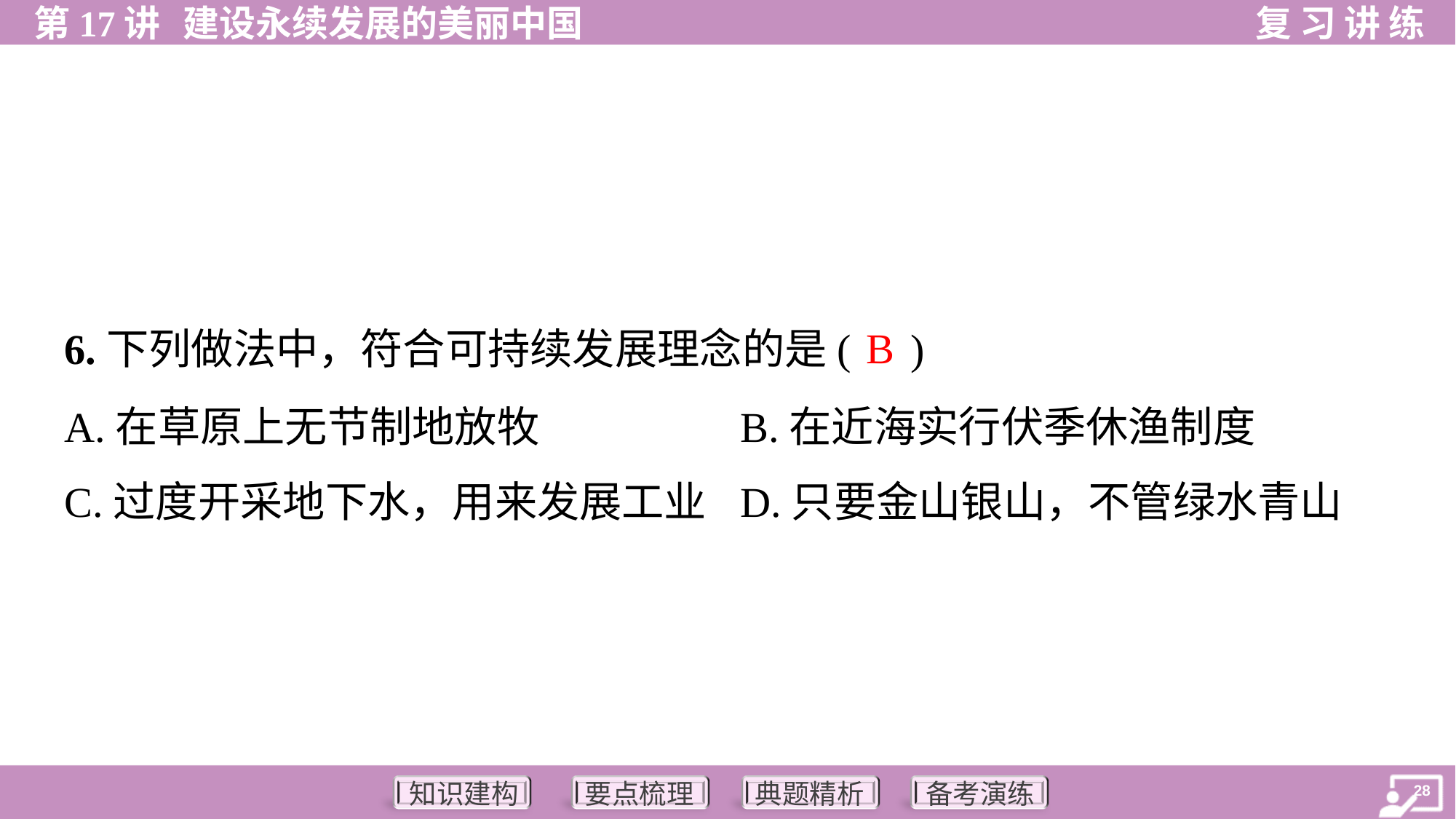

B
6.下列做法中，符合可持续发展理念的是(     )
A.在草原上无节制地放牧	B.在近海实行伏季休渔制度
C.过度开采地下水，用来发展工业	D.只要金山银山，不管绿水青山